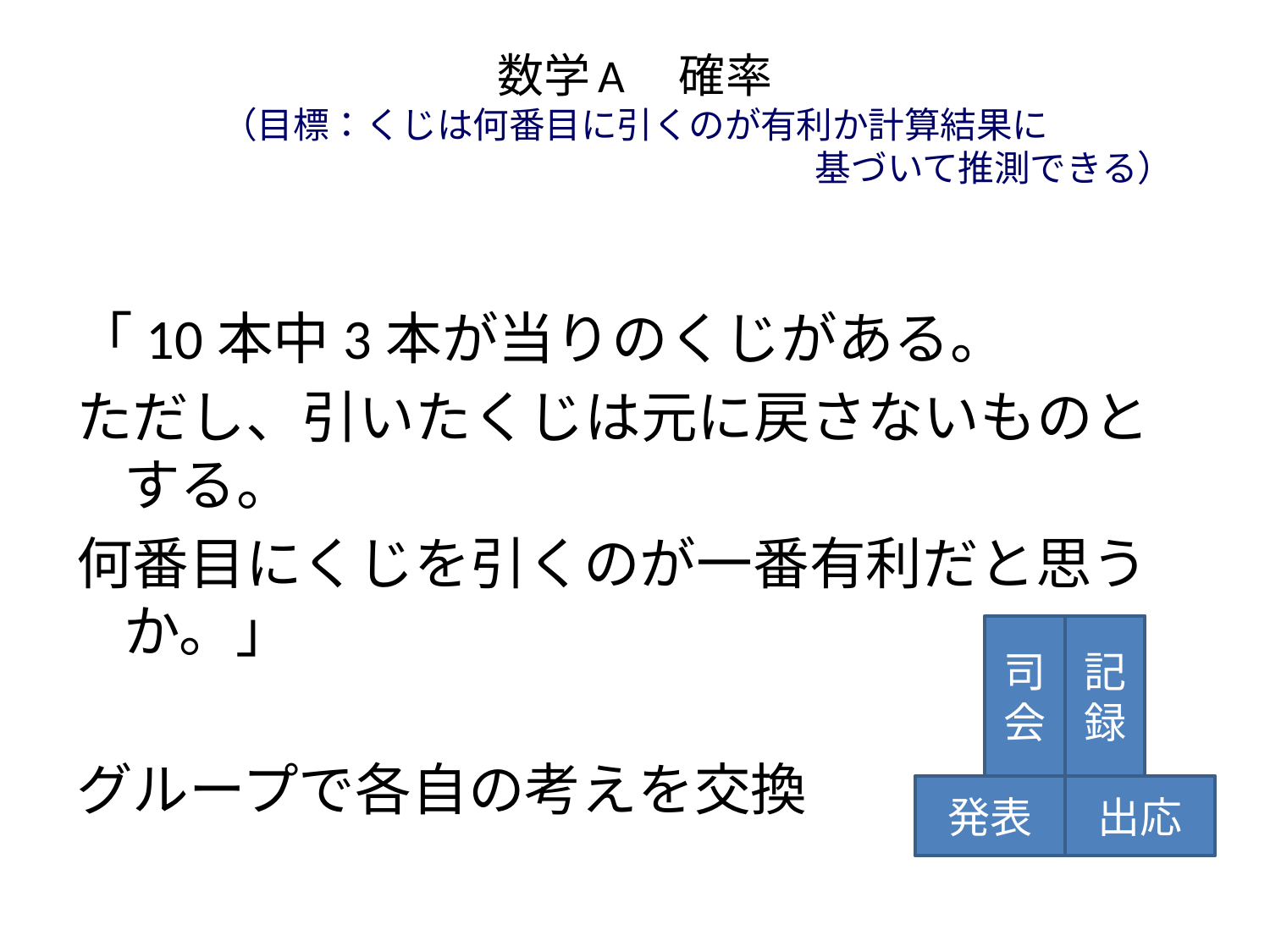

# 数学A　確率 （目標：くじは何番目に引くのが有利か計算結果に 　　　　　　　　　　　　　　　　　　　　基づいて推測できる）
「10本中3本が当りのくじがある。
ただし、引いたくじは元に戻さないものとする。
何番目にくじを引くのが一番有利だと思うか。」

グループで各自の考えを交換
司会
記録
発表
出応